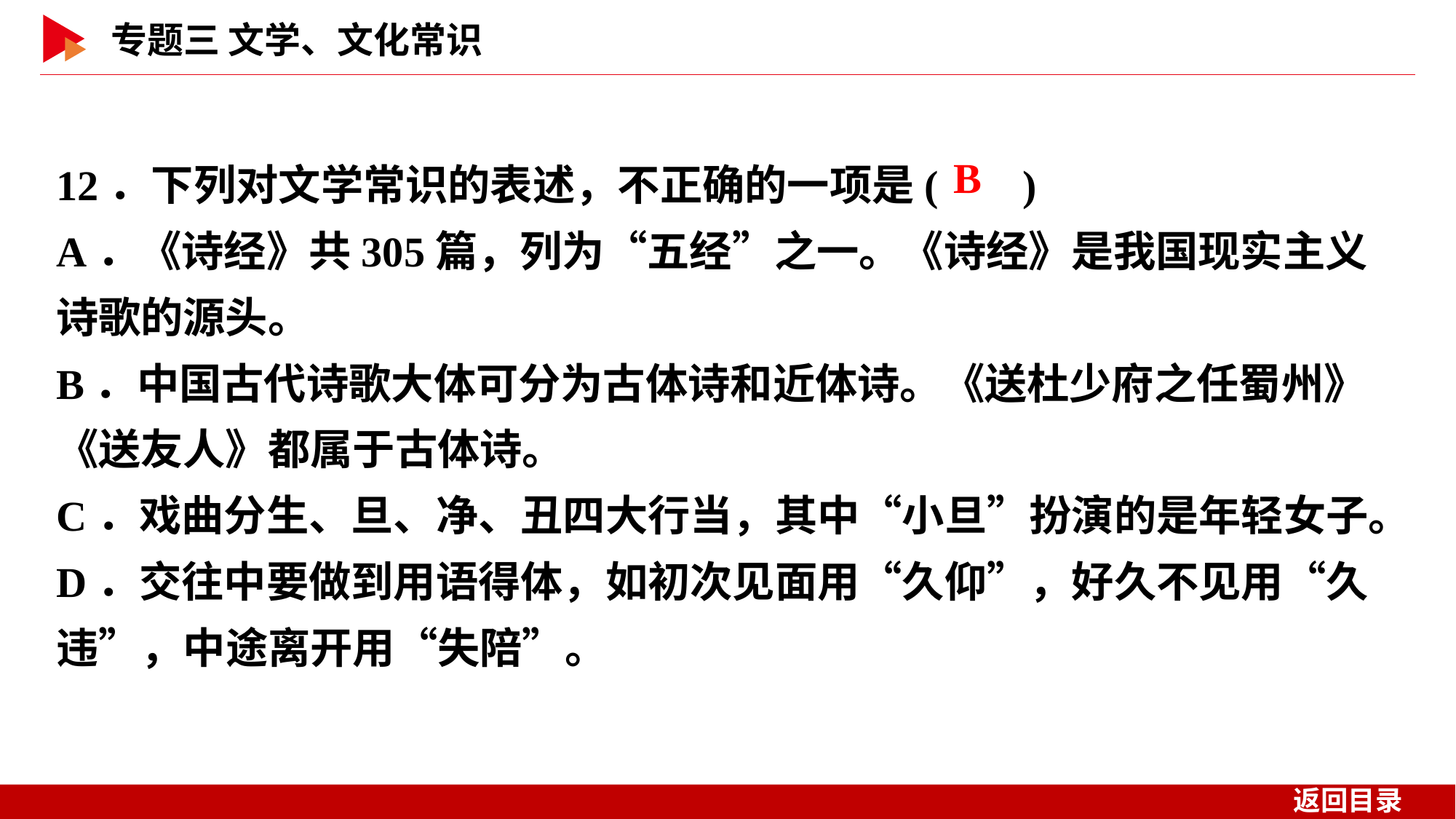

12．下列对文学常识的表述，不正确的一项是(        )
A．《诗经》共305篇，列为“五经”之一。《诗经》是我国现实主义诗歌的源头。
B．中国古代诗歌大体可分为古体诗和近体诗。《送杜少府之任蜀州》《送友人》都属于古体诗。
C．戏曲分生、旦、净、丑四大行当，其中“小旦”扮演的是年轻女子。
D．交往中要做到用语得体，如初次见面用“久仰”，好久不见用“久违”，中途离开用“失陪”。
   B